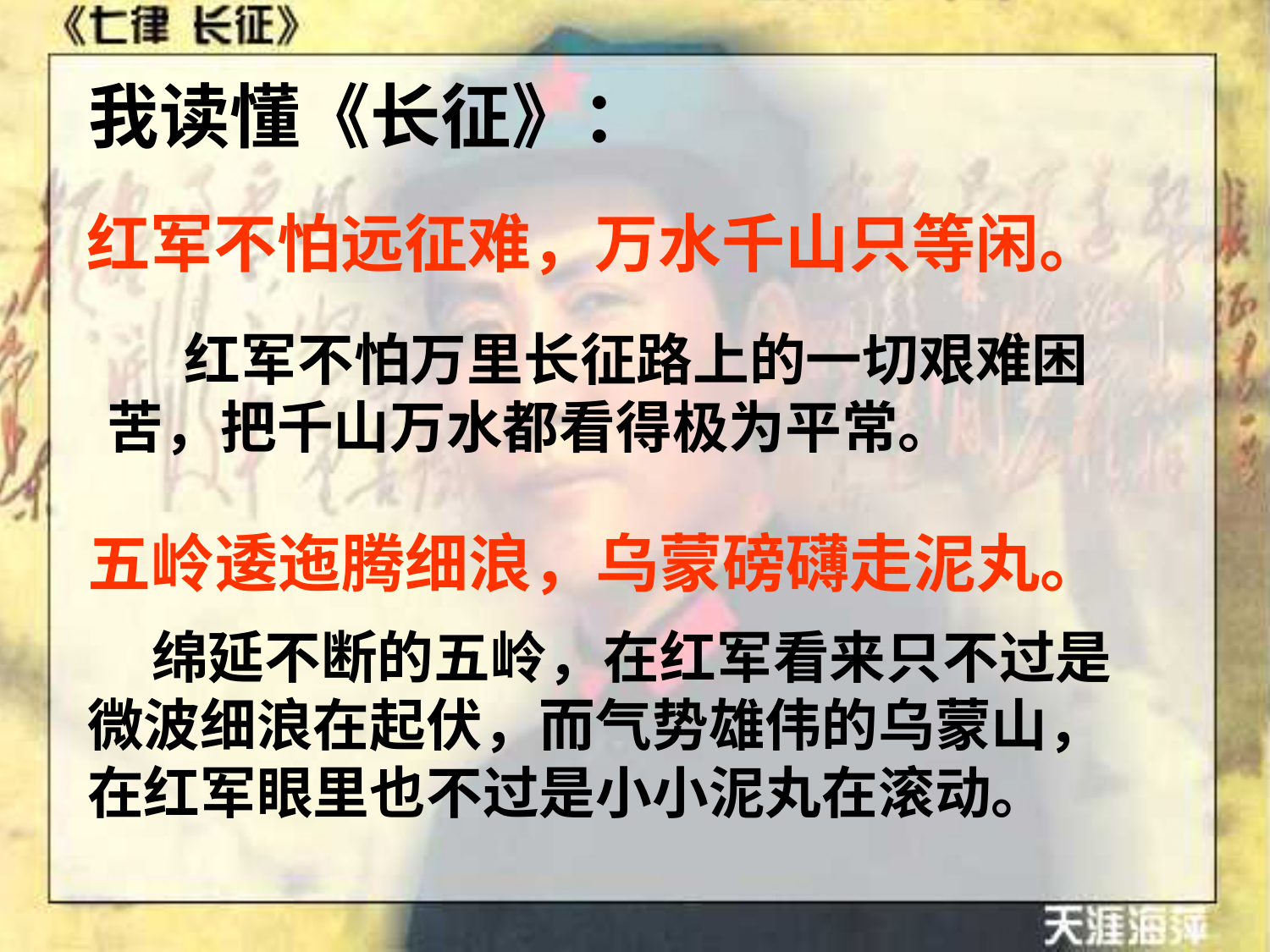

我读懂《长征》：
红军不怕远征难，万水千山只等闲。
     红军不怕万里长征路上的一切艰难困苦，把千山万水都看得极为平常。
五岭逶迤腾细浪，乌蒙磅礴走泥丸。
    绵延不断的五岭，在红军看来只不过是微波细浪在起伏，而气势雄伟的乌蒙山，在红军眼里也不过是小小泥丸在滚动。